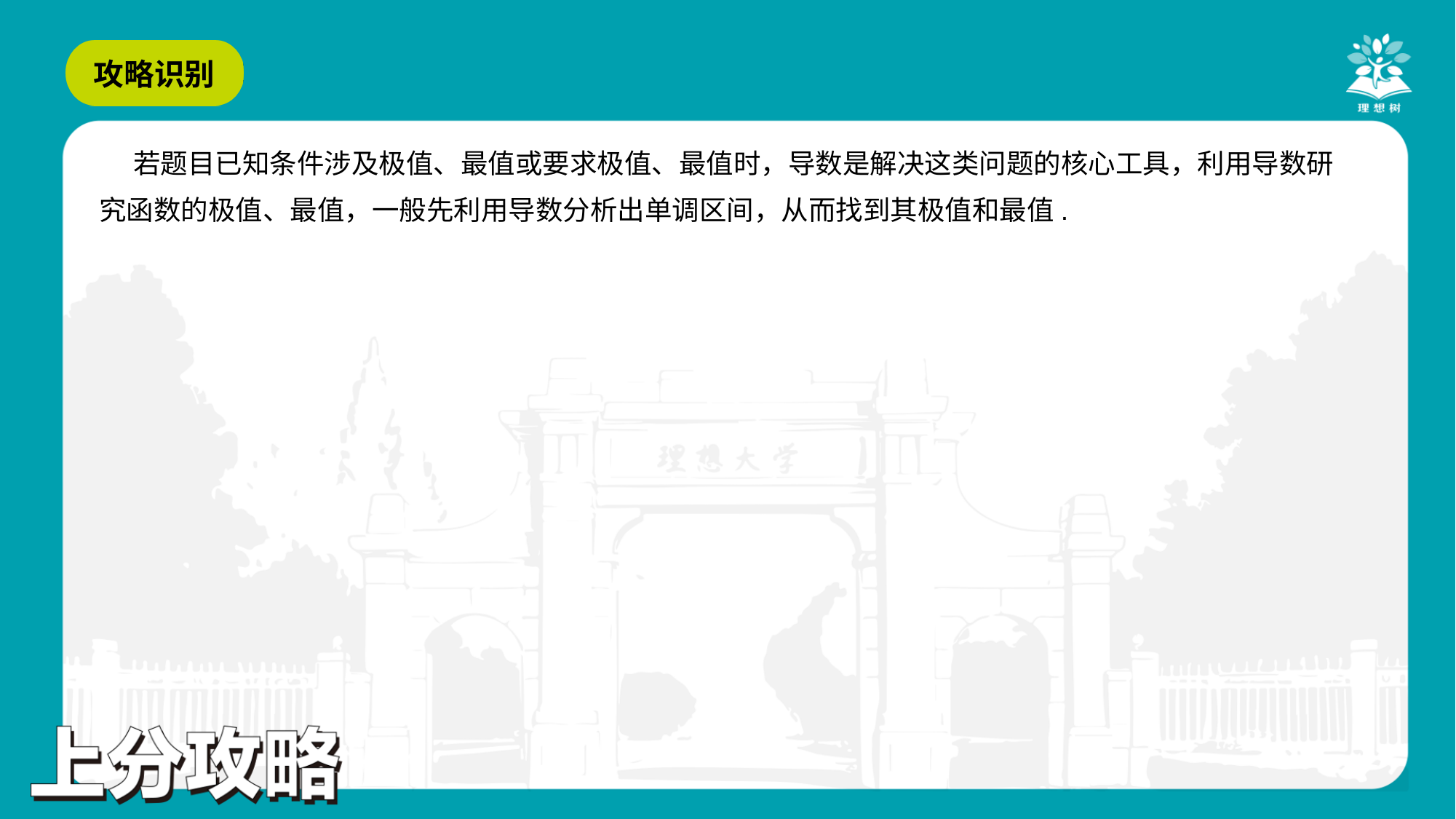

若题目已知条件涉及极值、最值或要求极值、最值时，导数是解决这类问题的核心工具，利用导数研
究函数的极值、最值，一般先利用导数分析出单调区间，从而找到其极值和最值.